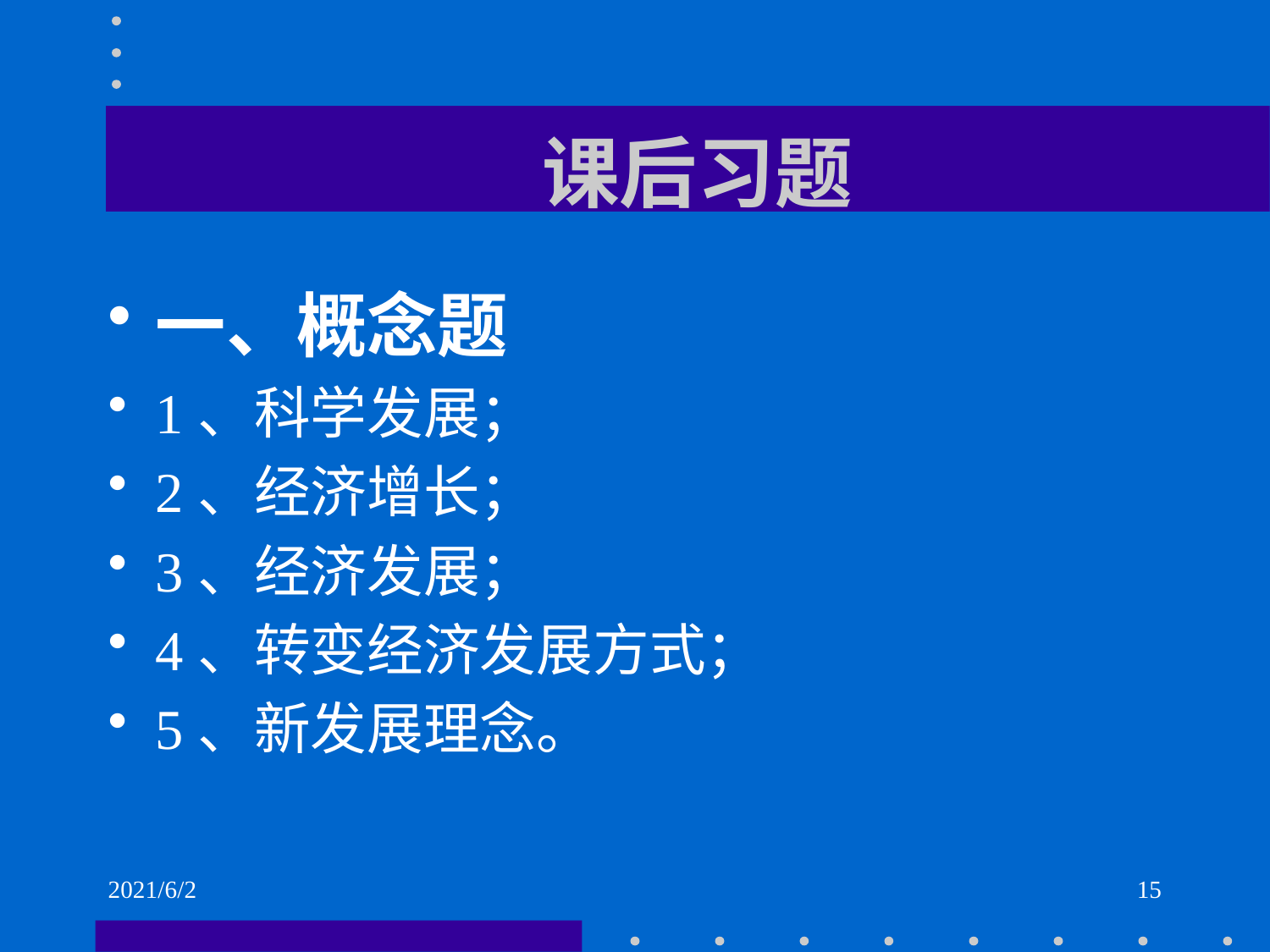

# 课后习题
一、概念题
1、科学发展；
2、经济增长；
3、经济发展；
4、转变经济发展方式；
5、新发展理念。
2021/6/2
15